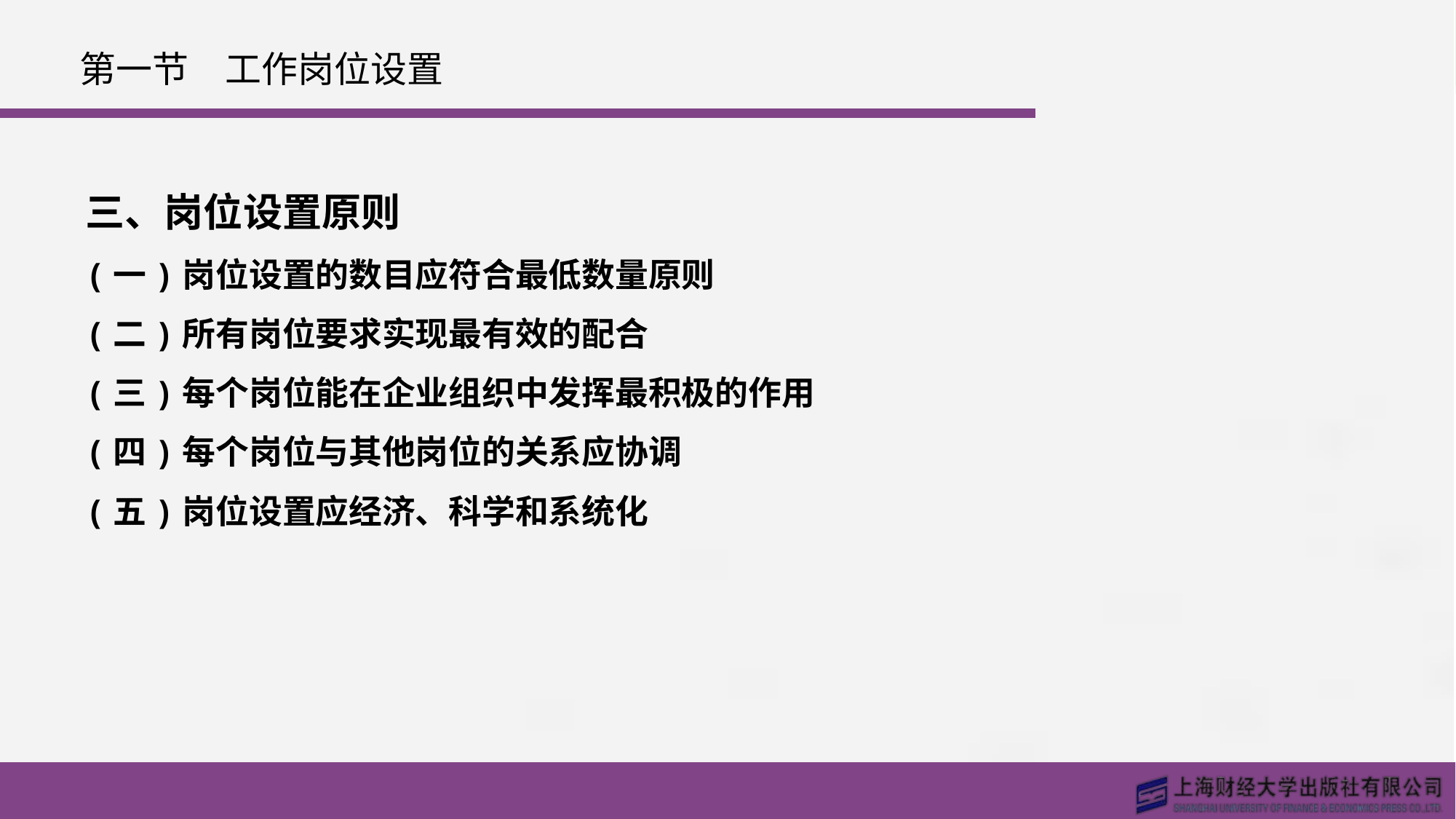

# 第一节　工作岗位设置
三、岗位设置原则
(一)岗位设置的数目应符合最低数量原则
(二)所有岗位要求实现最有效的配合
(三)每个岗位能在企业组织中发挥最积极的作用
(四)每个岗位与其他岗位的关系应协调
(五)岗位设置应经济、科学和系统化